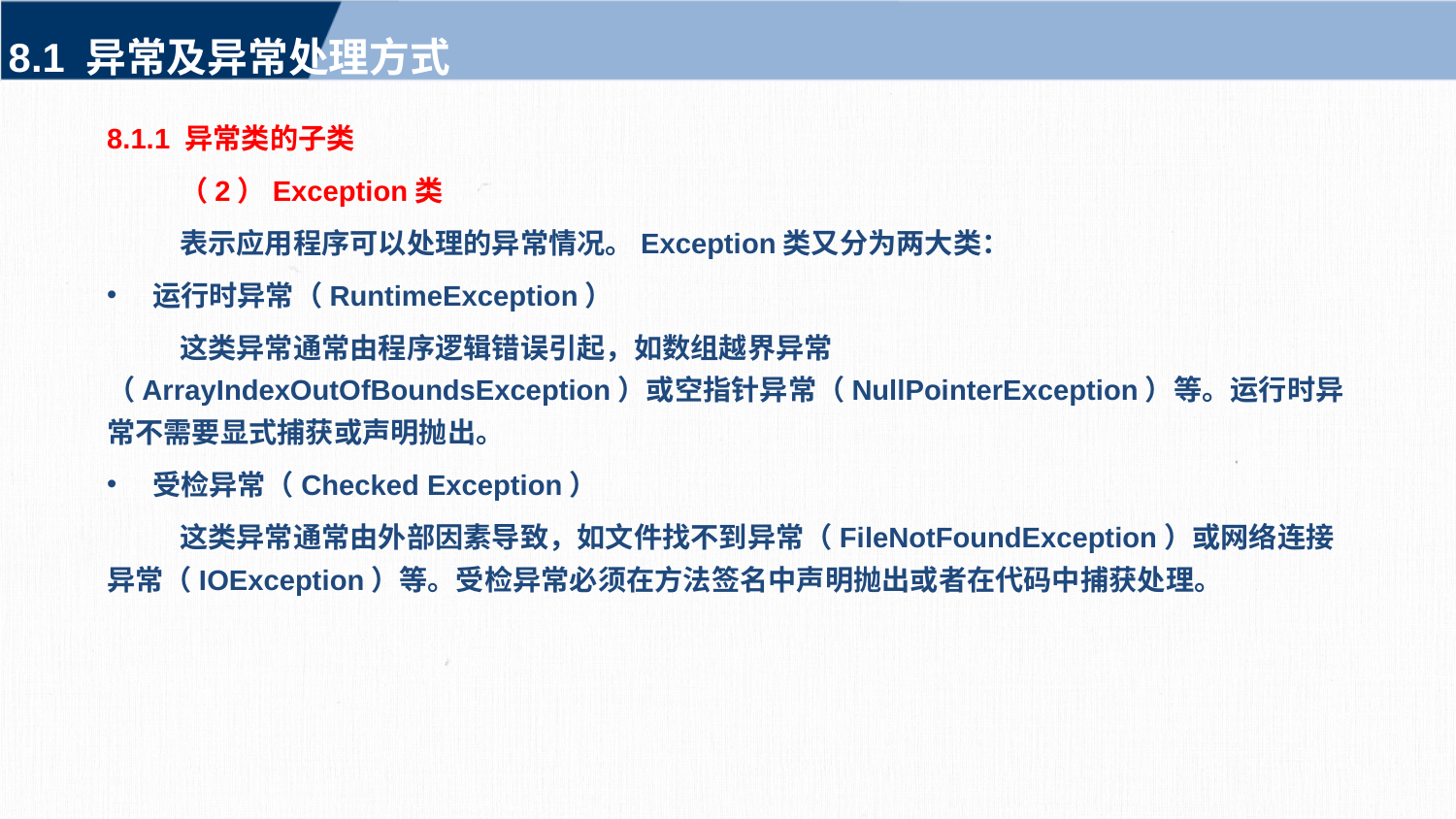

8.1 异常及异常处理方式

8.1.1 异常类的子类
（2）Exception类
表示应用程序可以处理的异常情况。Exception类又分为两大类：
运行时异常（RuntimeException）
这类异常通常由程序逻辑错误引起，如数组越界异常（ArrayIndexOutOfBoundsException）或空指针异常（NullPointerException）等。运行时异常不需要显式捕获或声明抛出。
受检异常（Checked Exception）
这类异常通常由外部因素导致，如文件找不到异常（FileNotFoundException）或网络连接异常（IOException）等。受检异常必须在方法签名中声明抛出或者在代码中捕获处理。